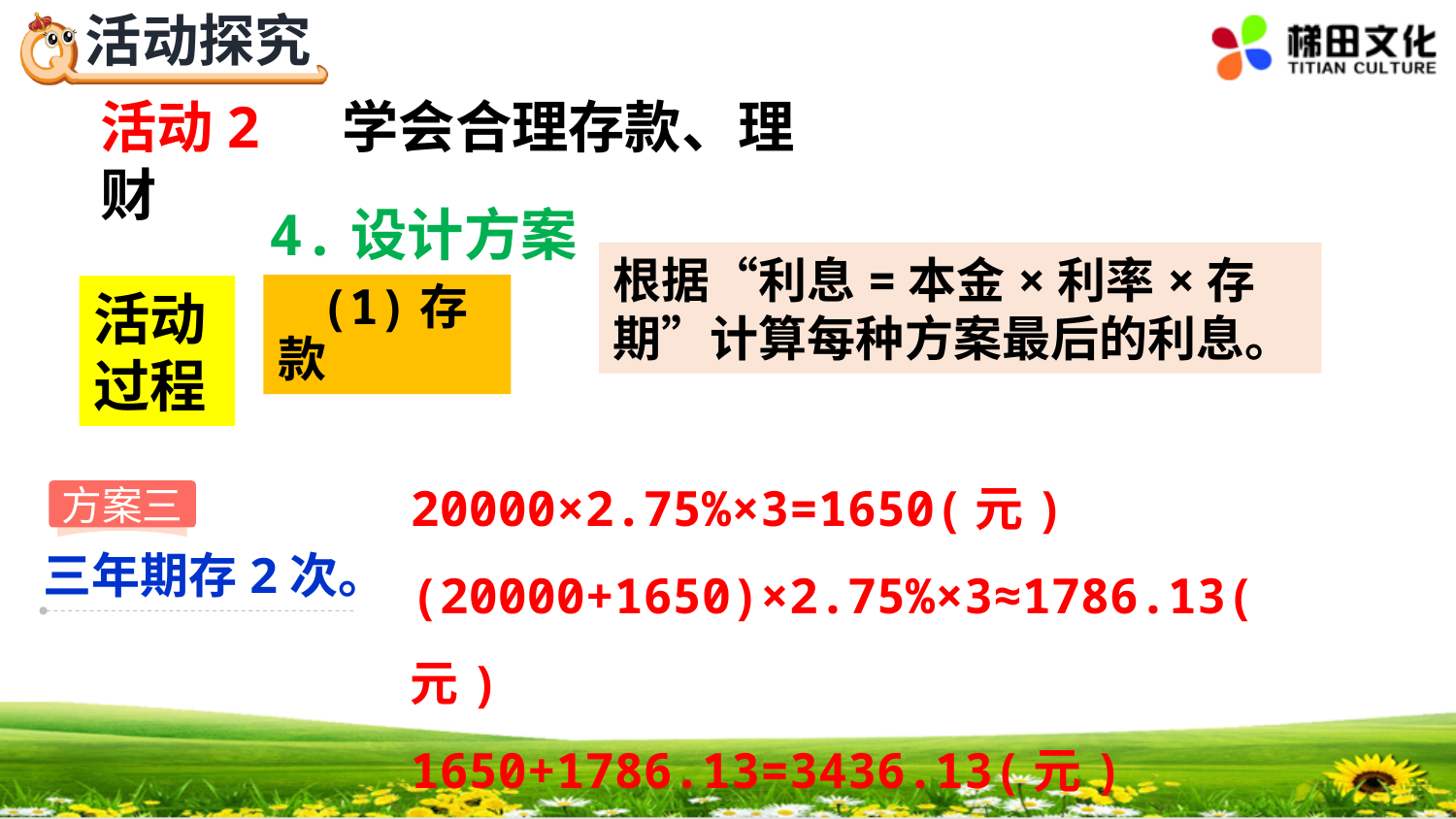

活动2  学会合理存款、理财
4.设计方案
根据“利息=本金×利率×存期”计算每种方案最后的利息。
活动过程
(1)存款
20000×2.75%×3=1650(元)
(20000+1650)×2.75%×3≈1786.13(元)
1650+1786.13=3436.13(元)
方案三

三年期存2次。